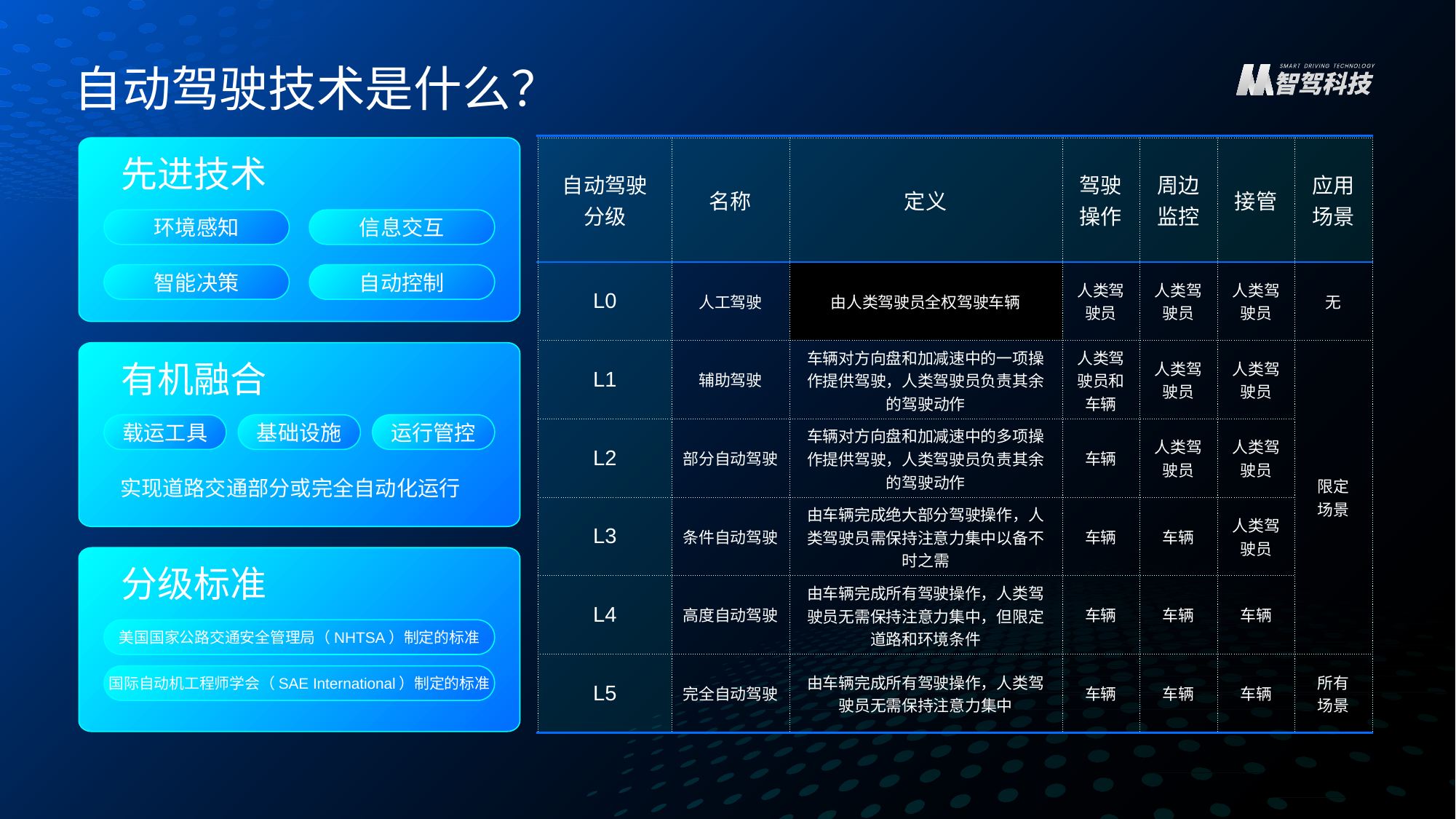

自动驾驶技术是什么？

先进技术
环境感知
信息交互
智能决策
自动控制
| 自动驾驶 分级 | 名称 | 定义 | 驾驶操作 | 周边监控 | 接管 | 应用场景 |
| --- | --- | --- | --- | --- | --- | --- |
| L0 | 人工驾驶 | 由人类驾驶员全权驾驶车辆 | 人类驾驶员 | 人类驾驶员 | 人类驾驶员 | 无 |
| L1 | 辅助驾驶 | 车辆对方向盘和加减速中的一项操作提供驾驶，人类驾驶员负责其余的驾驶动作 | 人类驾驶员和车辆 | 人类驾驶员 | 人类驾驶员 | 限定 场景 |
| L2 | 部分自动驾驶 | 车辆对方向盘和加减速中的多项操作提供驾驶，人类驾驶员负责其余的驾驶动作 | 车辆 | 人类驾驶员 | 人类驾驶员 |  |
| L3 | 条件自动驾驶 | 由车辆完成绝大部分驾驶操作，人类驾驶员需保持注意力集中以备不时之需 | 车辆 | 车辆 | 人类驾驶员 |  |
| L4 | 高度自动驾驶 | 由车辆完成所有驾驶操作，人类驾驶员无需保持注意力集中，但限定道路和环境条件 | 车辆 | 车辆 | 车辆 |  |
| L5 | 完全自动驾驶 | 由车辆完成所有驾驶操作，人类驾驶员无需保持注意力集中 | 车辆 | 车辆 | 车辆 | 所有 场景 |

有机融合
载运工具
基础设施
运行管控
实现道路交通部分或完全自动化运行

分级标准
美国国家公路交通安全管理局（NHTSA）制定的标准
国际自动机工程师学会（SAE International）制定的标准